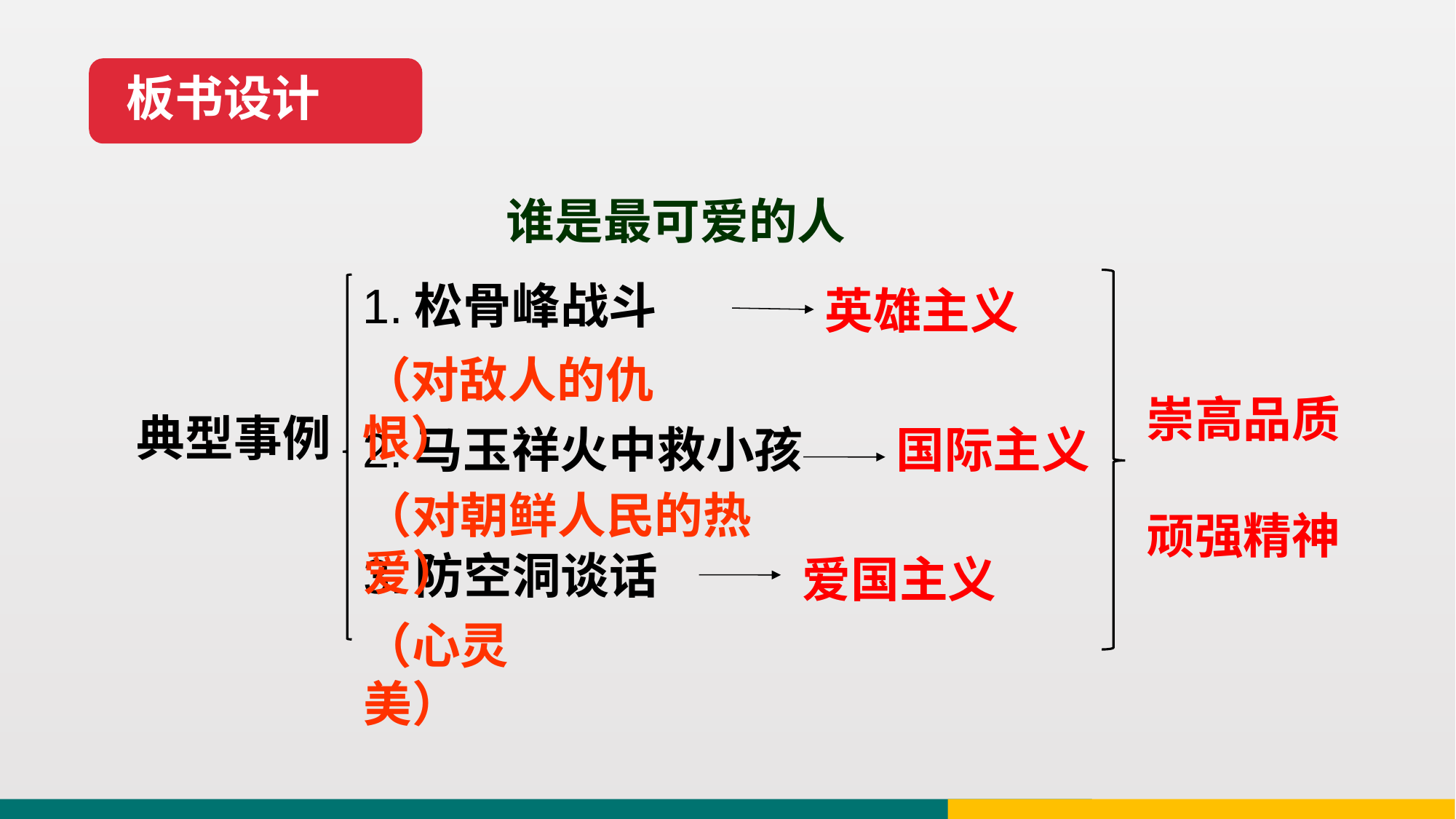

板书设计
谁是最可爱的人
1.松骨峰战斗

英雄主义

（对敌人的仇恨）
崇高品质

顽强精神
典型事例
2.马玉祥火中救小孩
国际主义

（对朝鲜人民的热爱）
3.防空洞谈话
爱国主义

（心灵美）